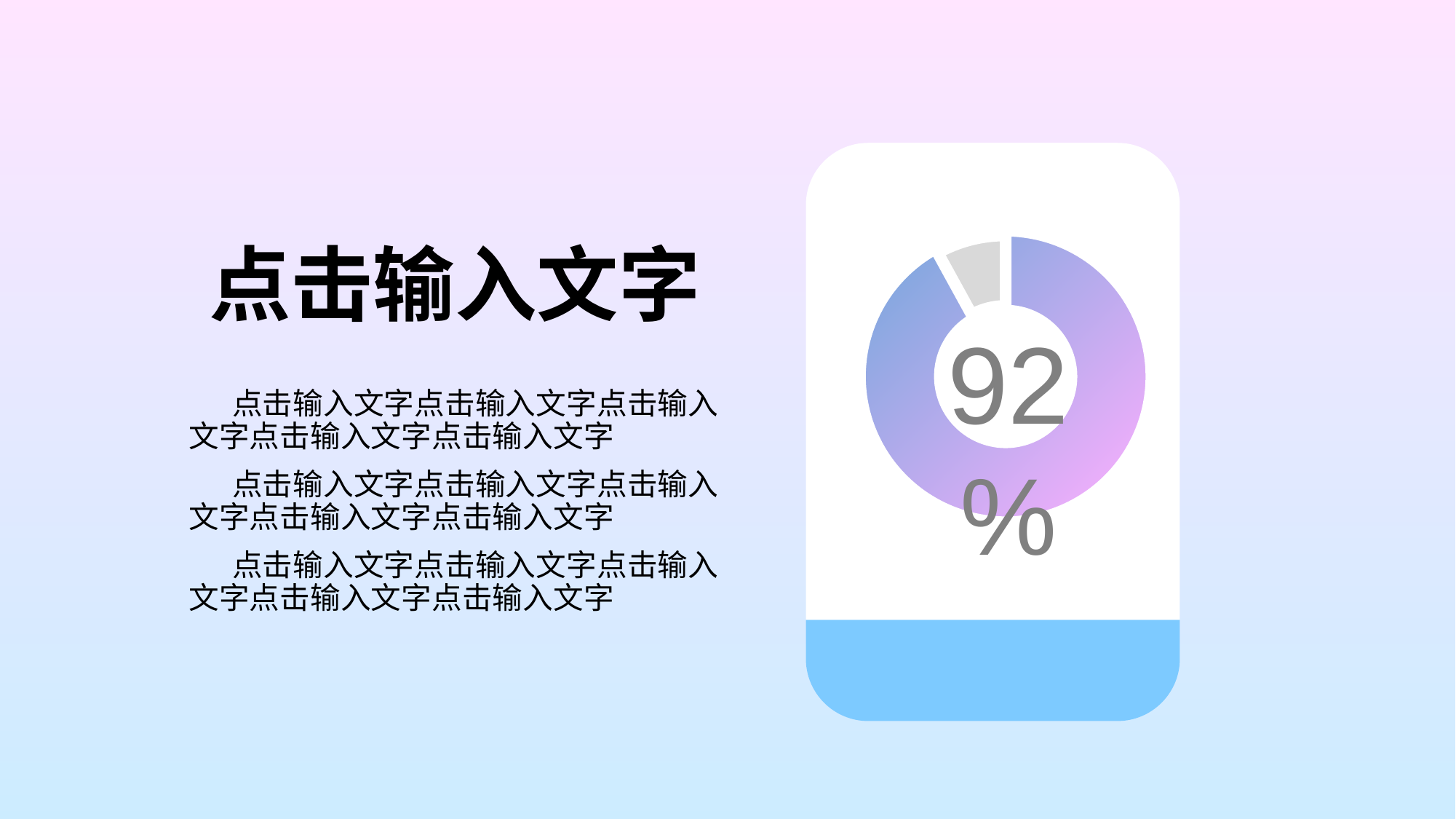

### Chart

| Category | 销售额 |
|---|---|
| 第一季度 | 0.92 |
| 第二季度 | 0.08 |
点击输入文字
92%
点击输入文字点击输入文字点击输入文字点击输入文字点击输入文字
点击输入文字点击输入文字点击输入文字点击输入文字点击输入文字
点击输入文字点击输入文字点击输入文字点击输入文字点击输入文字